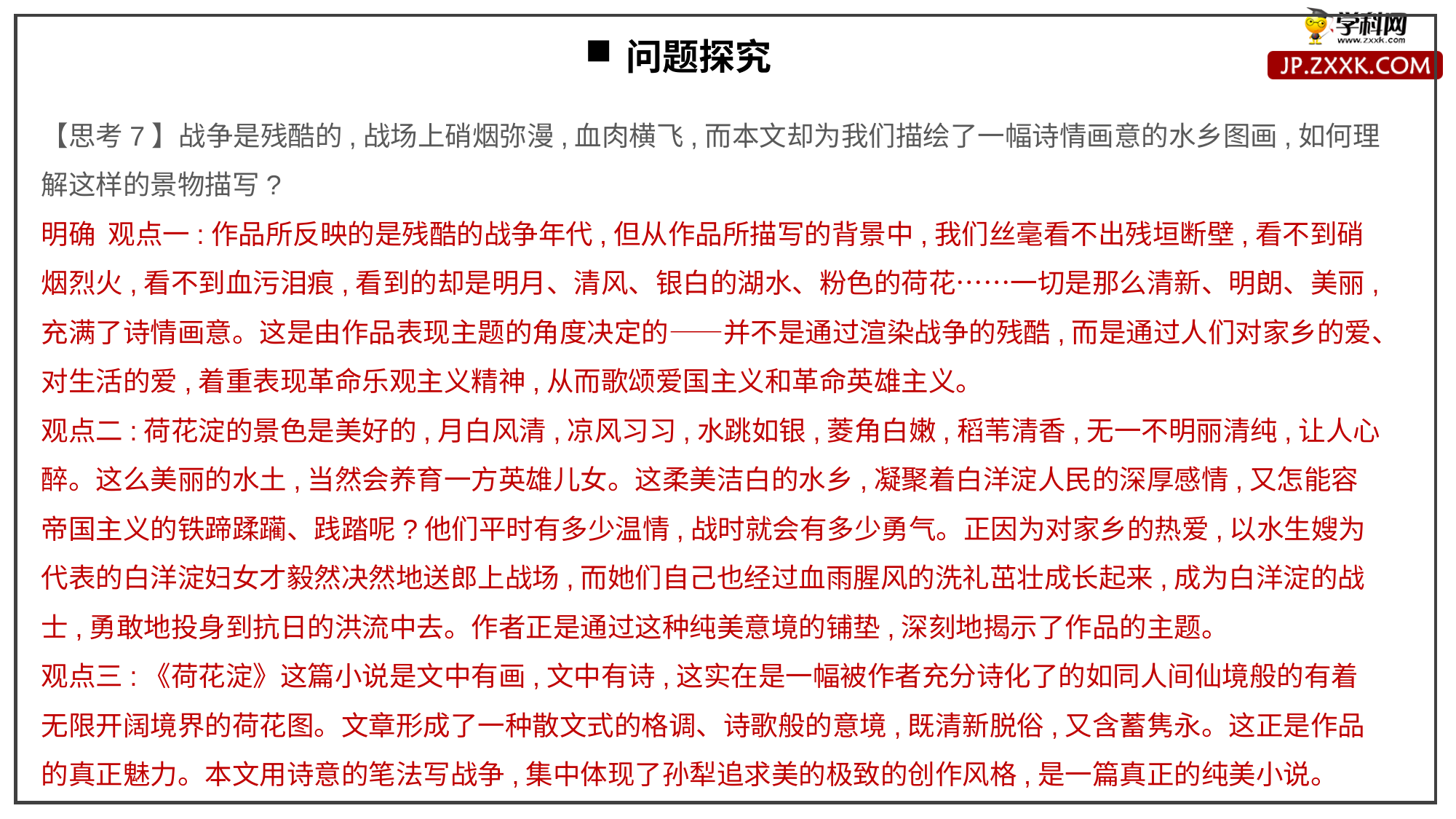

问题探究
【思考7】战争是残酷的,战场上硝烟弥漫,血肉横飞,而本文却为我们描绘了一幅诗情画意的水乡图画,如何理解这样的景物描写?
明确  观点一:作品所反映的是残酷的战争年代,但从作品所描写的背景中,我们丝毫看不出残垣断壁,看不到硝烟烈火,看不到血污泪痕,看到的却是明月、清风、银白的湖水、粉色的荷花……一切是那么清新、明朗、美丽,充满了诗情画意。这是由作品表现主题的角度决定的——并不是通过渲染战争的残酷,而是通过人们对家乡的爱、对生活的爱,着重表现革命乐观主义精神,从而歌颂爱国主义和革命英雄主义。
观点二:荷花淀的景色是美好的,月白风清,凉风习习,水跳如银,菱角白嫩,稻苇清香,无一不明丽清纯,让人心醉。这么美丽的水土,当然会养育一方英雄儿女。这柔美洁白的水乡,凝聚着白洋淀人民的深厚感情,又怎能容帝国主义的铁蹄蹂躏、践踏呢?他们平时有多少温情,战时就会有多少勇气。正因为对家乡的热爱,以水生嫂为代表的白洋淀妇女才毅然决然地送郎上战场,而她们自己也经过血雨腥风的洗礼茁壮成长起来,成为白洋淀的战士,勇敢地投身到抗日的洪流中去。作者正是通过这种纯美意境的铺垫,深刻地揭示了作品的主题。
观点三:《荷花淀》这篇小说是文中有画,文中有诗,这实在是一幅被作者充分诗化了的如同人间仙境般的有着无限开阔境界的荷花图。文章形成了一种散文式的格调、诗歌般的意境,既清新脱俗,又含蓄隽永。这正是作品的真正魅力。本文用诗意的笔法写战争,集中体现了孙犁追求美的极致的创作风格,是一篇真正的纯美小说。